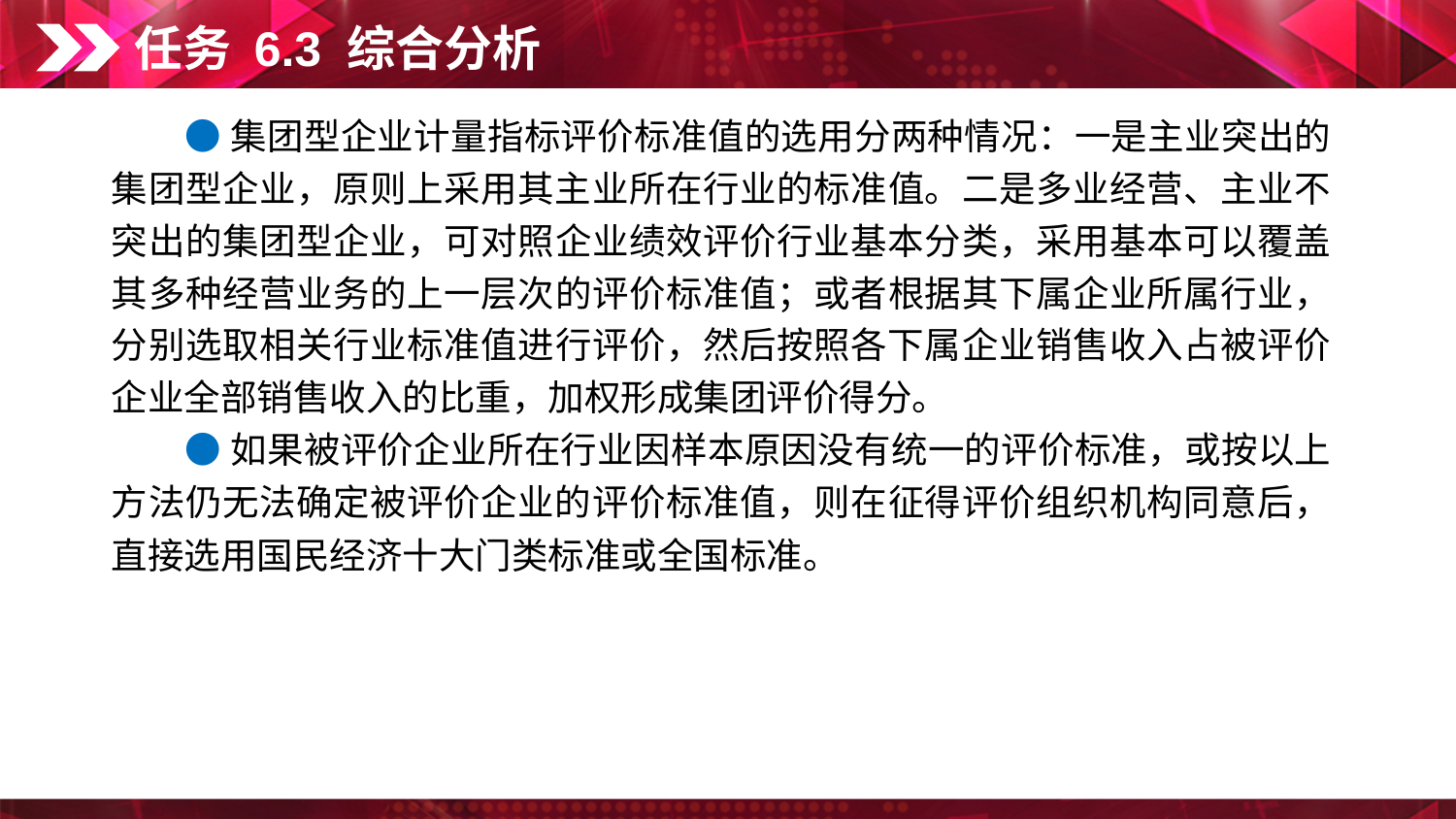

任务 6.3 综合分析

　　● 集团型企业计量指标评价标准值的选用分两种情况：一是主业突出的集团型企业，原则上采用其主业所在行业的标准值。二是多业经营、主业不突出的集团型企业，可对照企业绩效评价行业基本分类，采用基本可以覆盖其多种经营业务的上一层次的评价标准值；或者根据其下属企业所属行业，分别选取相关行业标准值进行评价，然后按照各下属企业销售收入占被评价企业全部销售收入的比重，加权形成集团评价得分。
　　● 如果被评价企业所在行业因样本原因没有统一的评价标准，或按以上方法仍无法确定被评价企业的评价标准值，则在征得评价组织机构同意后，直接选用国民经济十大门类标准或全国标准。